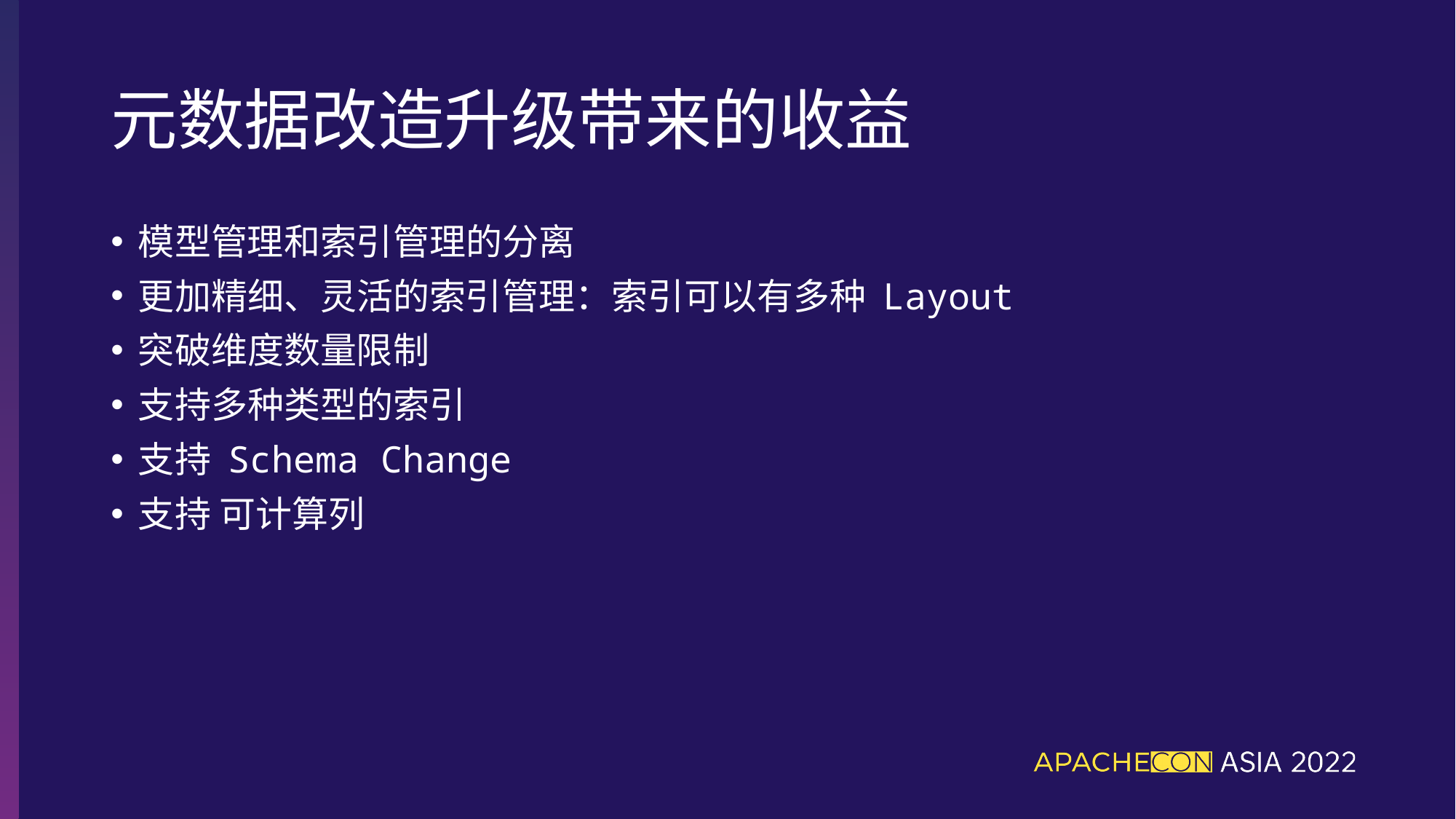

# 元数据改造升级带来的收益
模型管理和索引管理的分离
更加精细、灵活的索引管理：索引可以有多种 Layout
突破维度数量限制
支持多种类型的索引
支持 Schema Change
支持 可计算列